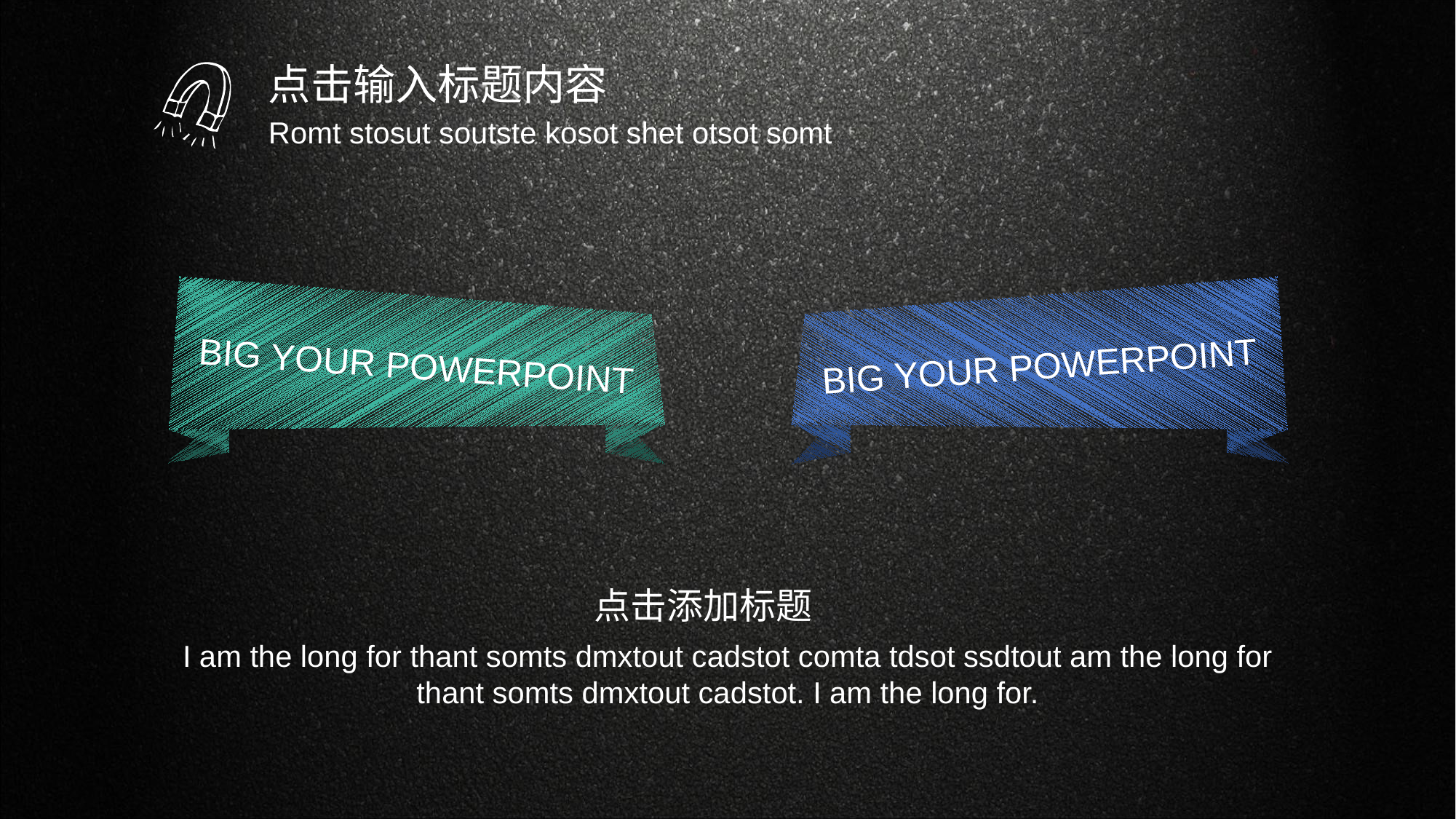

点击输入标题内容
Romt stosut soutste kosot shet otsot somt

BIG YOUR POWERPOINT
BIG YOUR POWERPOINT

          点击添加标题
I am the long for thant somts dmxtout cadstot comta tdsot ssdtout am the long for thant somts dmxtout cadstot. I am the long for.